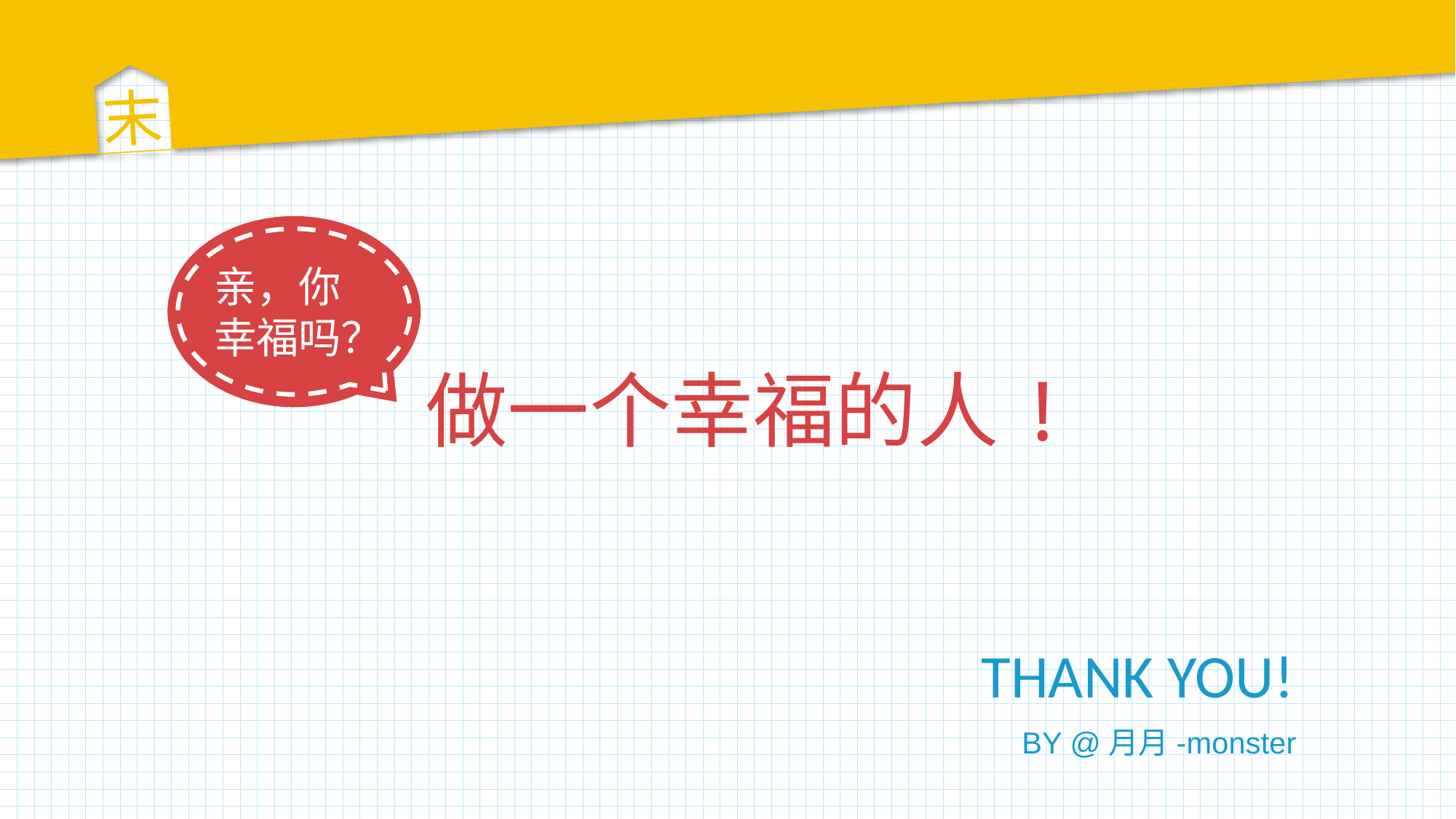

末

亲，你幸福吗？
做一个幸福的人!
THANK YOU!
BY @月月-monster